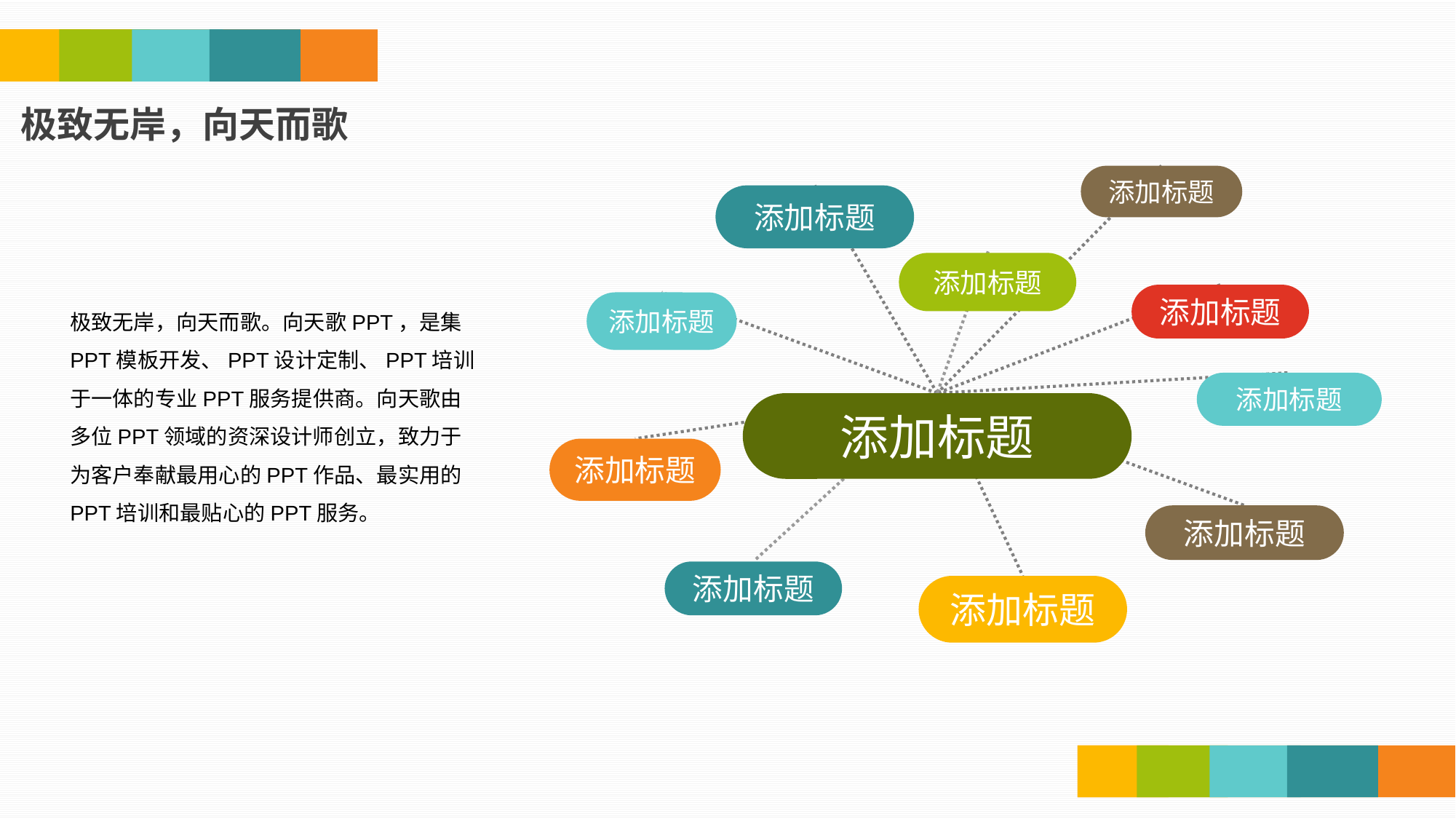

极致无岸，向天而歌
添加标题
添加标题
添加标题
添加标题
极致无岸，向天而歌。向天歌PPT，是集PPT模板开发、PPT设计定制、PPT培训于一体的专业PPT服务提供商。向天歌由多位PPT领域的资深设计师创立，致力于为客户奉献最用心的PPT作品、最实用的PPT培训和最贴心的PPT服务。
添加标题
添加标题
添加标题
添加标题
添加标题
添加标题
添加标题